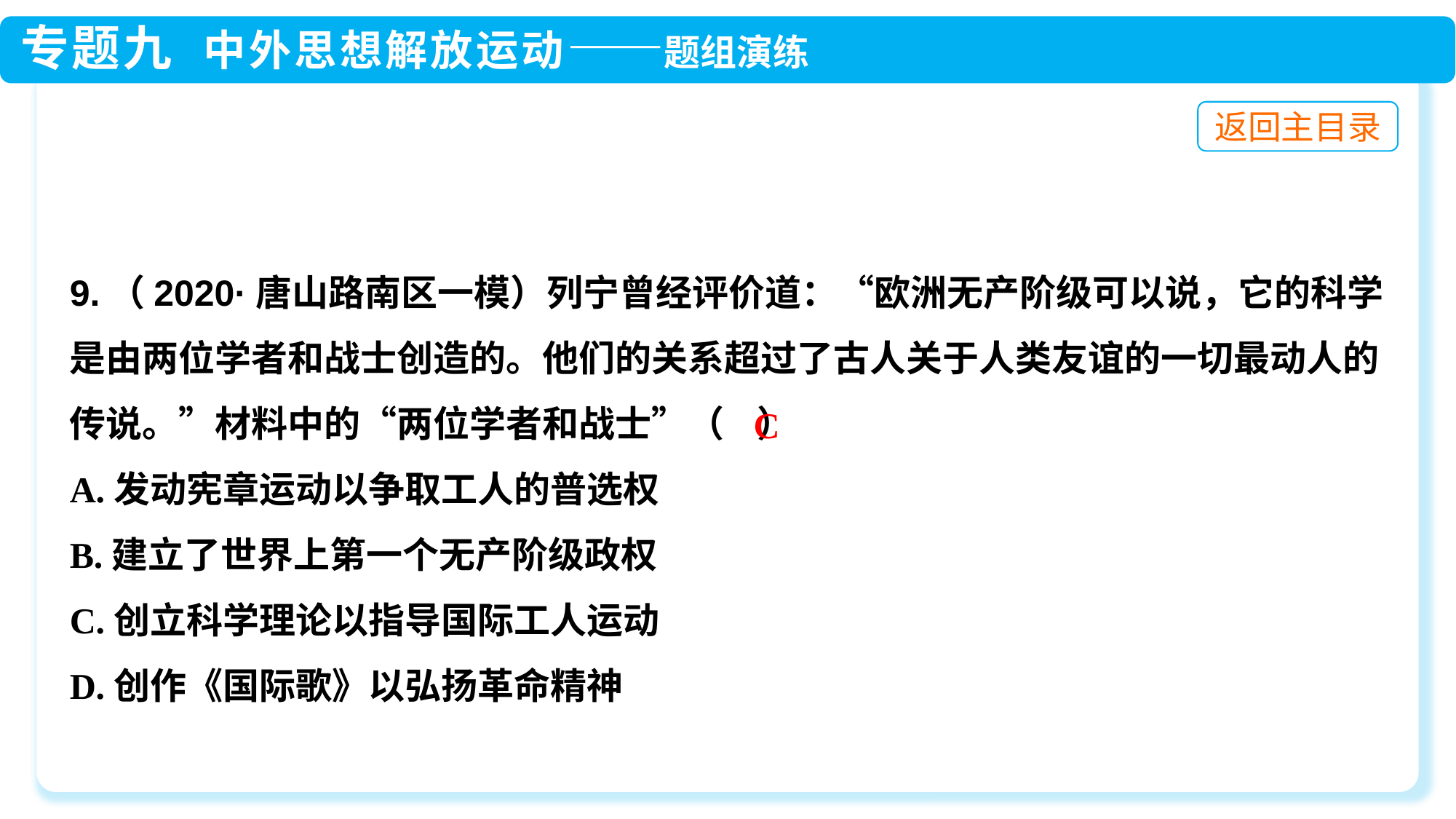

9.（2020·唐山路南区一模）列宁曾经评价道：“欧洲无产阶级可以说，它的科学是由两位学者和战士创造的。他们的关系超过了古人关于人类友谊的一切最动人的传说。”材料中的“两位学者和战士”（    ）
A.发动宪章运动以争取工人的普选权
B.建立了世界上第一个无产阶级政权
C.创立科学理论以指导国际工人运动
D.创作《国际歌》以弘扬革命精神
C